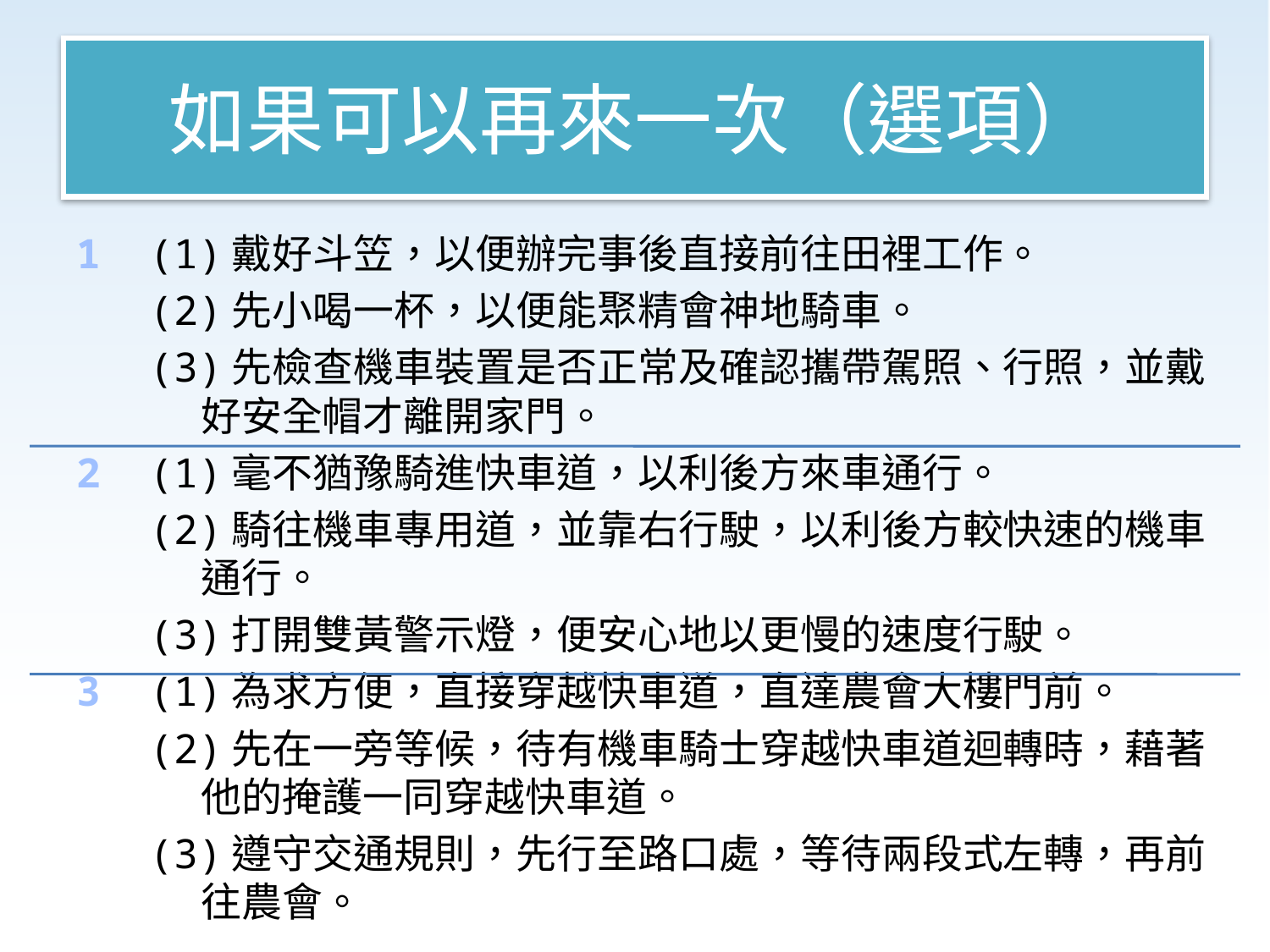

# 如果可以再來一次（選項）
1  (1)戴好斗笠，以便辦完事後直接前往田裡工作。
   (2)先小喝一杯，以便能聚精會神地騎車。
   (3)先檢查機車裝置是否正常及確認攜帶駕照、行照，並戴 好安全帽才離開家門。
2  (1)毫不猶豫騎進快車道，以利後方來車通行。
   (2)騎往機車專用道，並靠右行駛，以利後方較快速的機車通行。
   (3)打開雙黃警示燈，便安心地以更慢的速度行駛。
3  (1)為求方便，直接穿越快車道，直達農會大樓門前。
   (2)先在一旁等候，待有機車騎士穿越快車道迴轉時，藉著他的掩護一同穿越快車道。
   (3)遵守交通規則，先行至路口處，等待兩段式左轉，再前往農會。